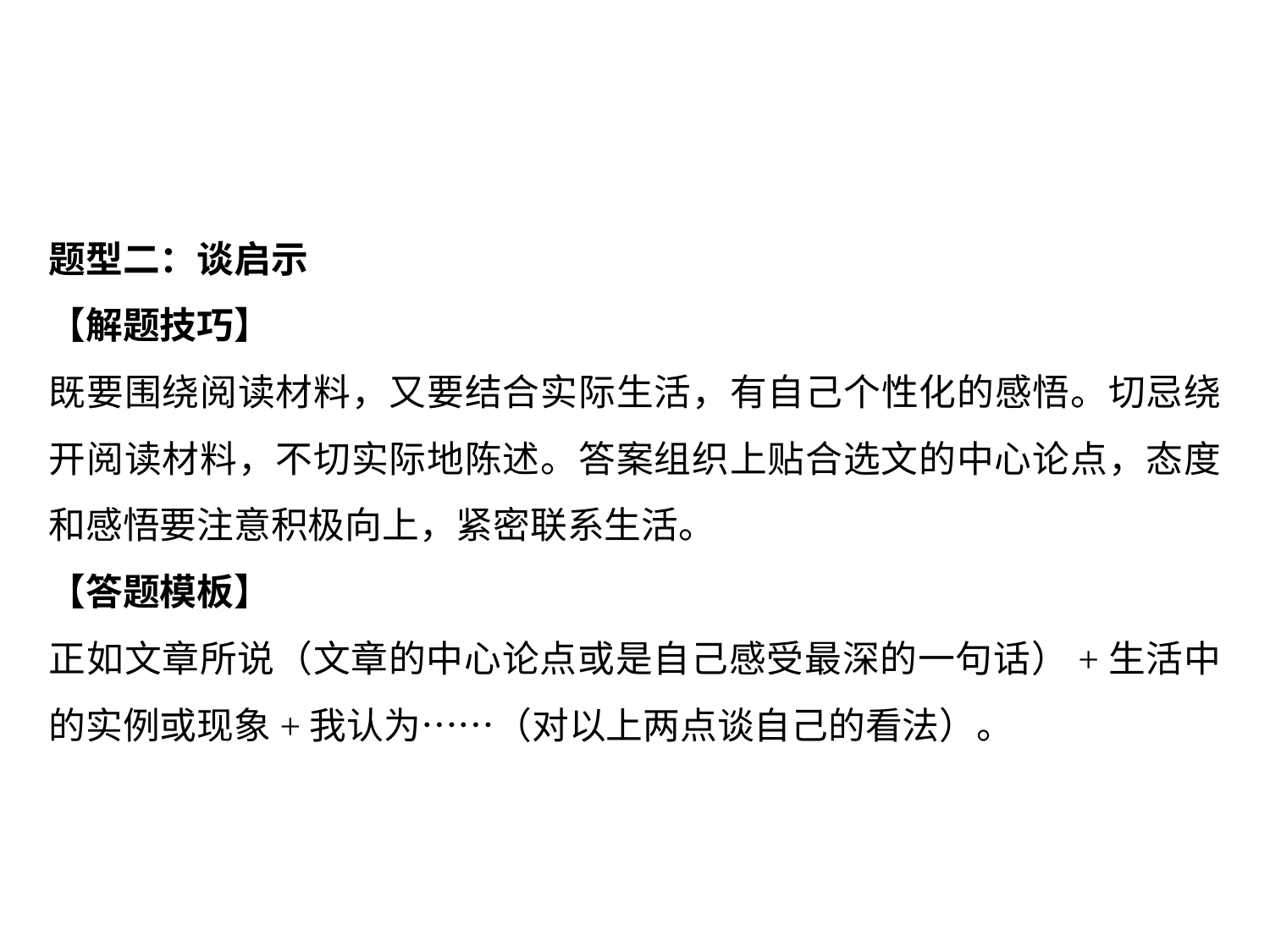

题型二：谈启示
【解题技巧】
既要围绕阅读材料，又要结合实际生活，有自己个性化的感悟。切忌绕开阅读材料，不切实际地陈述。答案组织上贴合选文的中心论点，态度和感悟要注意积极向上，紧密联系生活。
【答题模板】
正如文章所说（文章的中心论点或是自己感受最深的一句话）+生活中的实例或现象+我认为……（对以上两点谈自己的看法）。